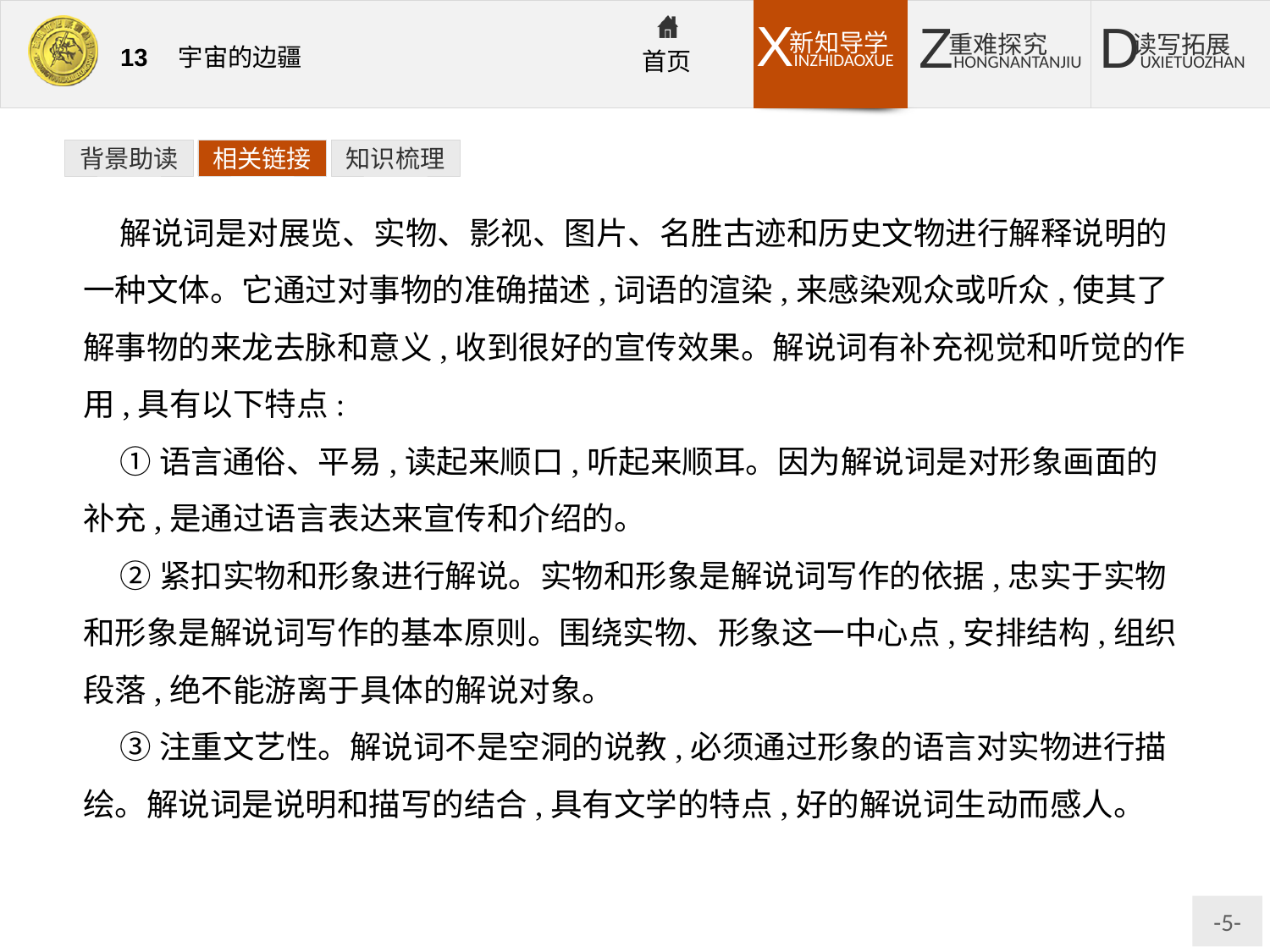

背景助读
相关链接
知识梳理
解说词是对展览、实物、影视、图片、名胜古迹和历史文物进行解释说明的一种文体。它通过对事物的准确描述,词语的渲染,来感染观众或听众,使其了解事物的来龙去脉和意义,收到很好的宣传效果。解说词有补充视觉和听觉的作用,具有以下特点:
①语言通俗、平易,读起来顺口,听起来顺耳。因为解说词是对形象画面的补充,是通过语言表达来宣传和介绍的。
②紧扣实物和形象进行解说。实物和形象是解说词写作的依据,忠实于实物和形象是解说词写作的基本原则。围绕实物、形象这一中心点,安排结构,组织段落,绝不能游离于具体的解说对象。
③注重文艺性。解说词不是空洞的说教,必须通过形象的语言对实物进行描绘。解说词是说明和描写的结合,具有文学的特点,好的解说词生动而感人。